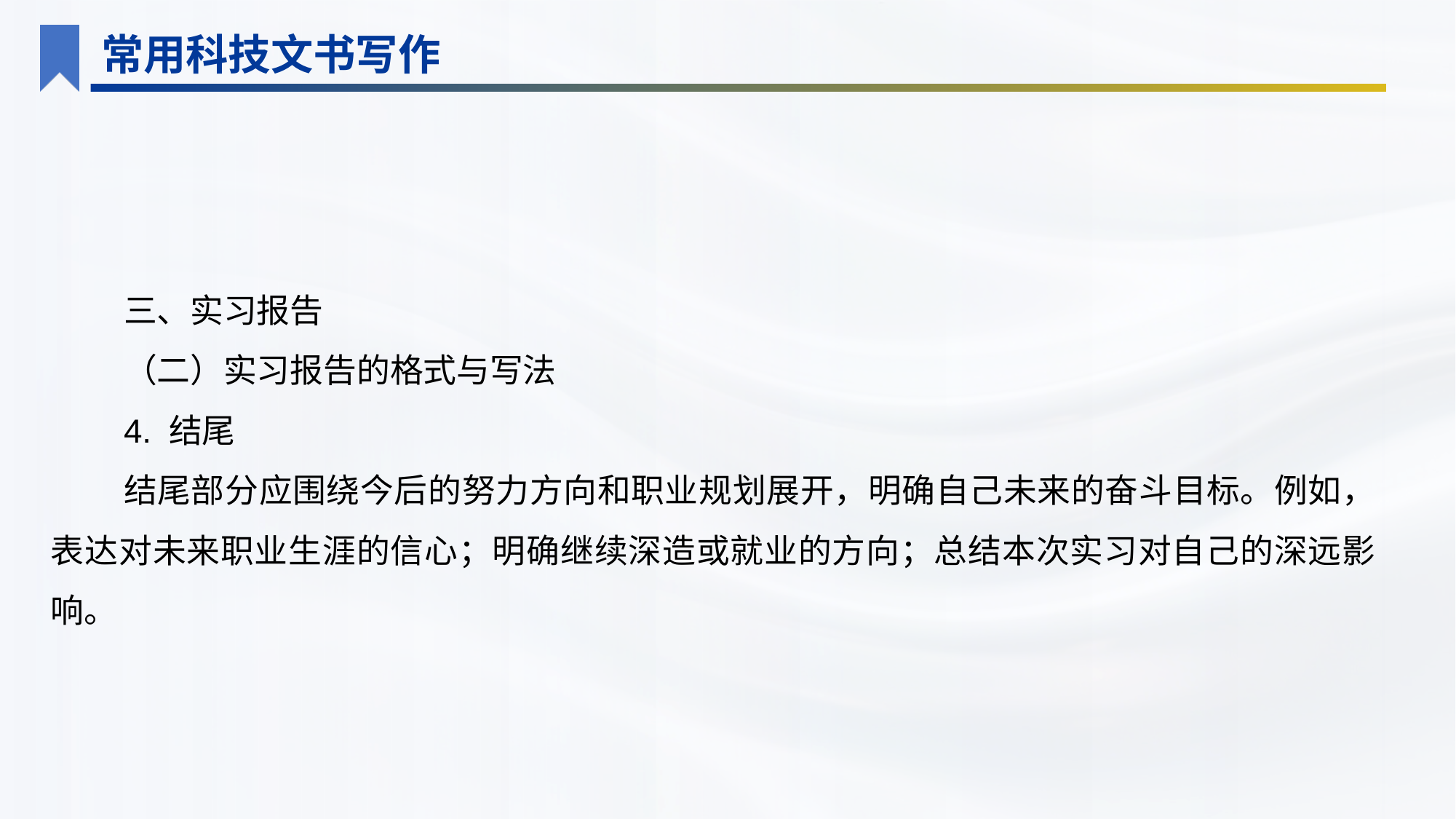

常用科技文书写作
三、实习报告
（二）实习报告的格式与写法
4. 结尾
结尾部分应围绕今后的努力方向和职业规划展开，明确自己未来的奋斗目标。例如，表达对未来职业生涯的信心；明确继续深造或就业的方向；总结本次实习对自己的深远影响。